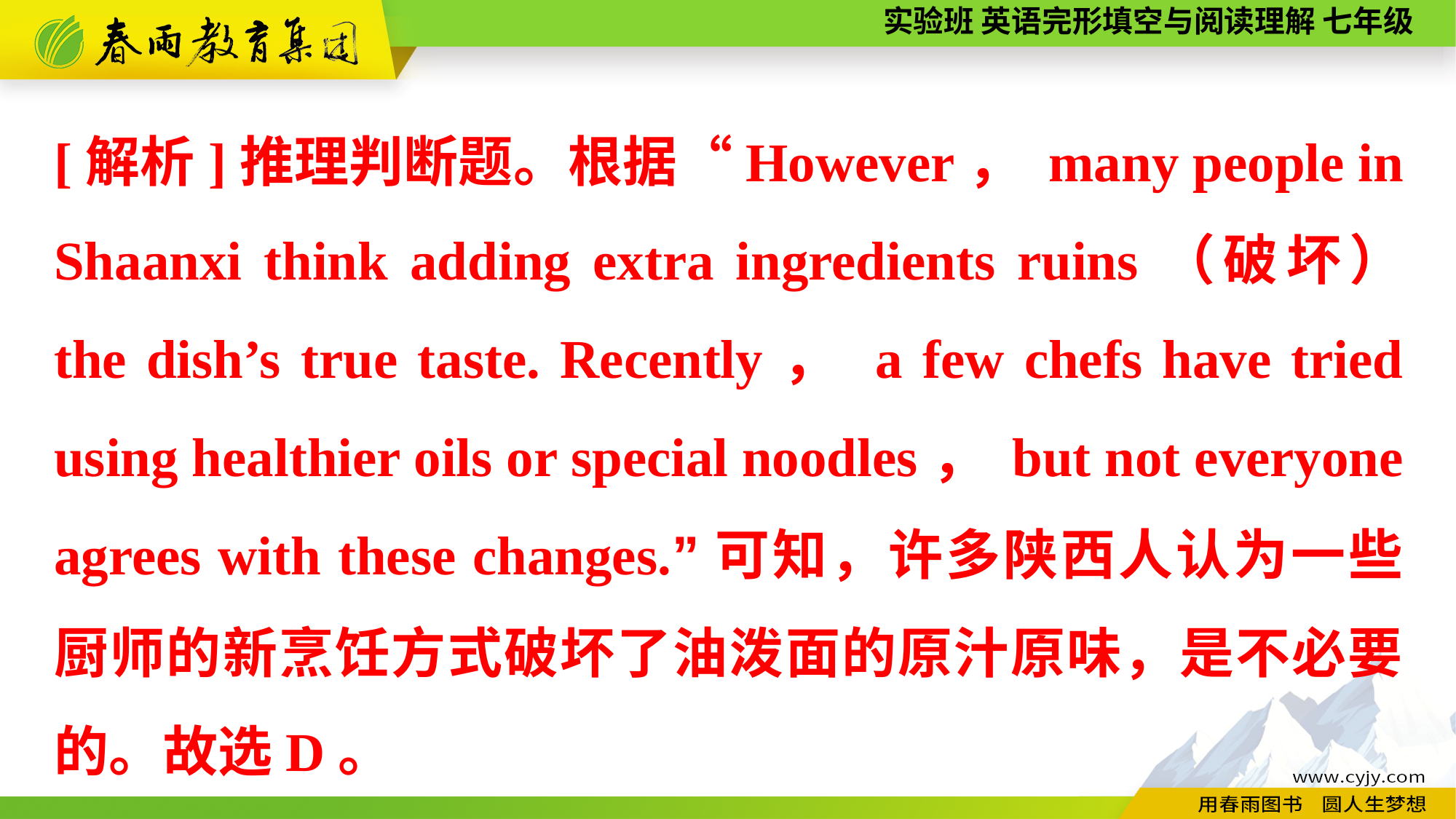

[解析]推理判断题。根据“However， many people in Shaanxi think adding extra ingredients ruins（破坏） the dish’s true taste. Recently， a few chefs have tried using healthier oils or special noodles， but not everyone agrees with these changes.”可知，许多陕西人认为一些厨师的新烹饪方式破坏了油泼面的原汁原味，是不必要的。故选D。